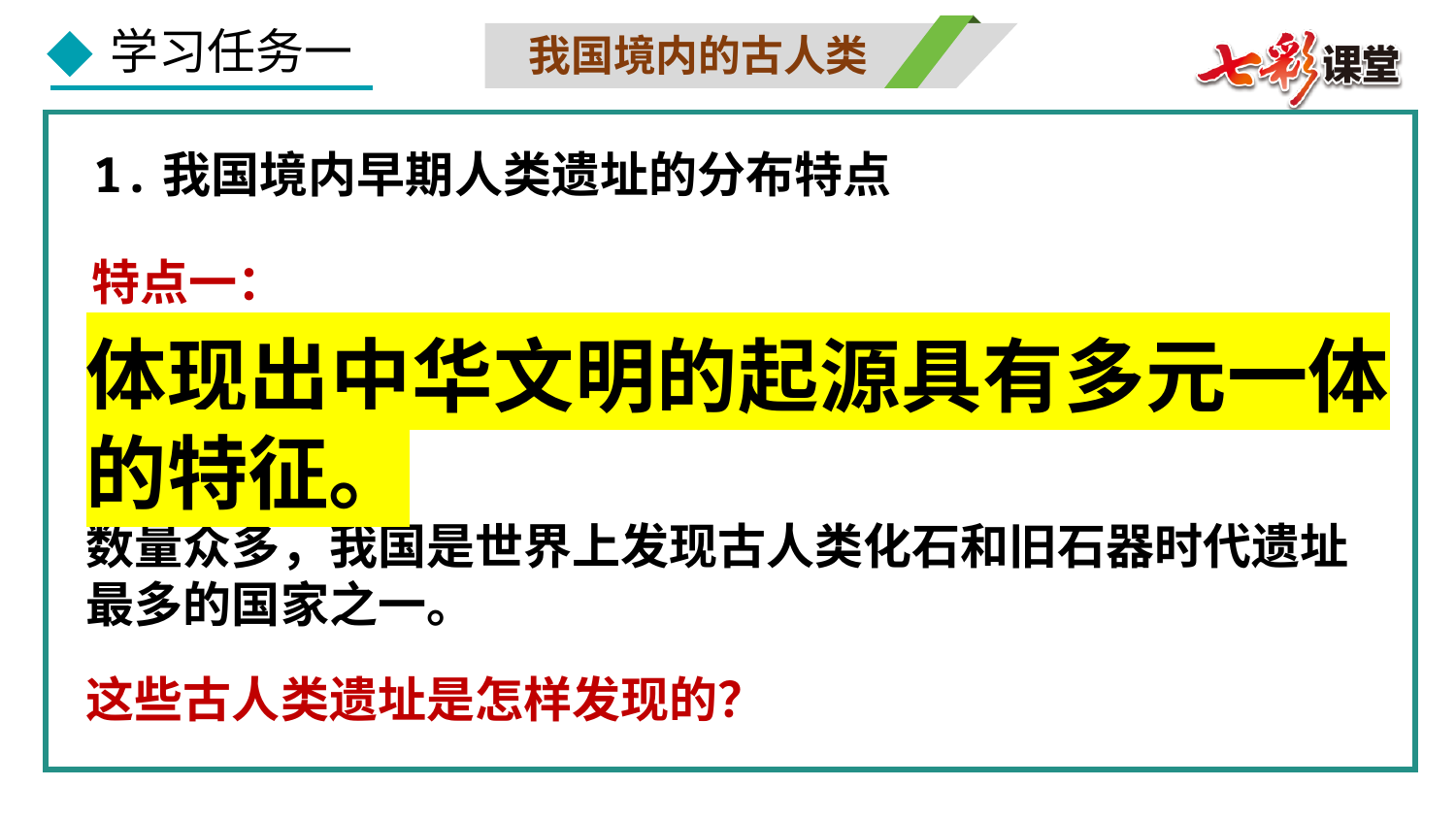

我国境内的古人类
1.我国境内早期人类遗址的分布特点
特点一：
体现出中华文明的起源具有多元一体的特征。
主要分布在长江、黄河（中下游）流域。
特点二：
数量众多，我国是世界上发现古人类化石和旧石器时代遗址最多的国家之一。
这些古人类遗址是怎样发现的？